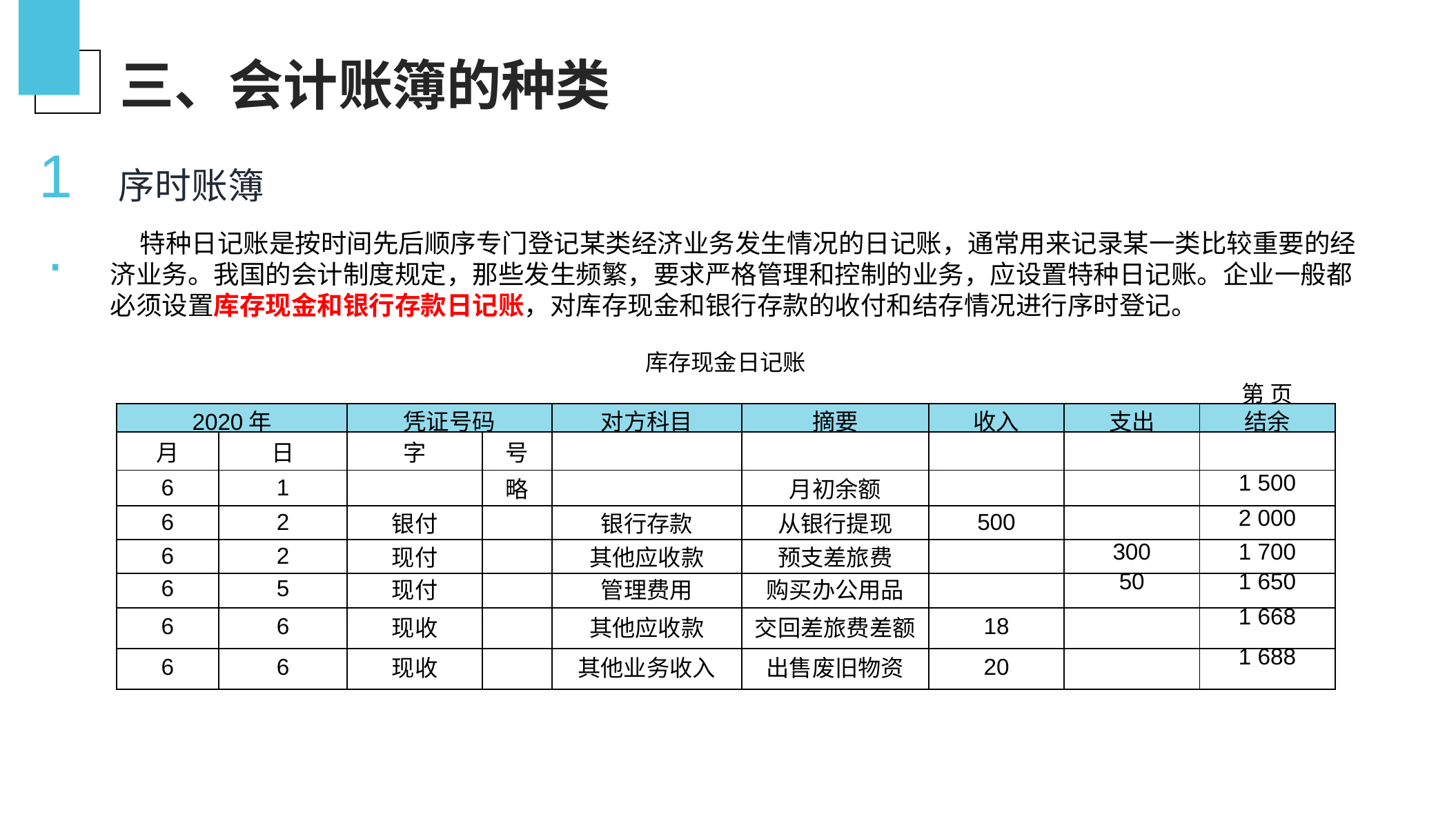

三、会计账簿的种类

1.
序时账簿

特种日记账是按时间先后顺序专门登记某类经济业务发生情况的日记账，通常用来记录某一类比较重要的经济业务。我国的会计制度规定，那些发生频繁，要求严格管理和控制的业务，应设置特种日记账。企业一般都必须设置库存现金和银行存款日记账，对库存现金和银行存款的收付和结存情况进行序时登记。
| 库存现金日记账 |  |  |  |  |  |  |  |  |
| --- | --- | --- | --- | --- | --- | --- | --- | --- |
|  |  |  |  |  |  |  |  | 第 页 |
| 2020年 |  | 凭证号码 |  | 对方科目 | 摘要 | 收入 | 支出 | 结余 |
| 月 | 日 | 字 | 号 |  |  |  |  |  |
| 6 | 1 |  | 略 |  | 月初余额 |  |  | 1 500 |
| 6 | 2 | 银付 |  | 银行存款 | 从银行提现 | 500 |  | 2 000 |
| 6 | 2 | 现付 |  | 其他应收款 | 预支差旅费 |  | 300 | 1 700 |
| 6 | 5 | 现付 |  | 管理费用 | 购买办公用品 |  | 50 | 1 650 |
| 6 | 6 | 现收 |  | 其他应收款 | 交回差旅费差额 | 18 |  | 1 668 |
| 6 | 6 | 现收 |  | 其他业务收入 | 出售废旧物资 | 20 |  | 1 688 |